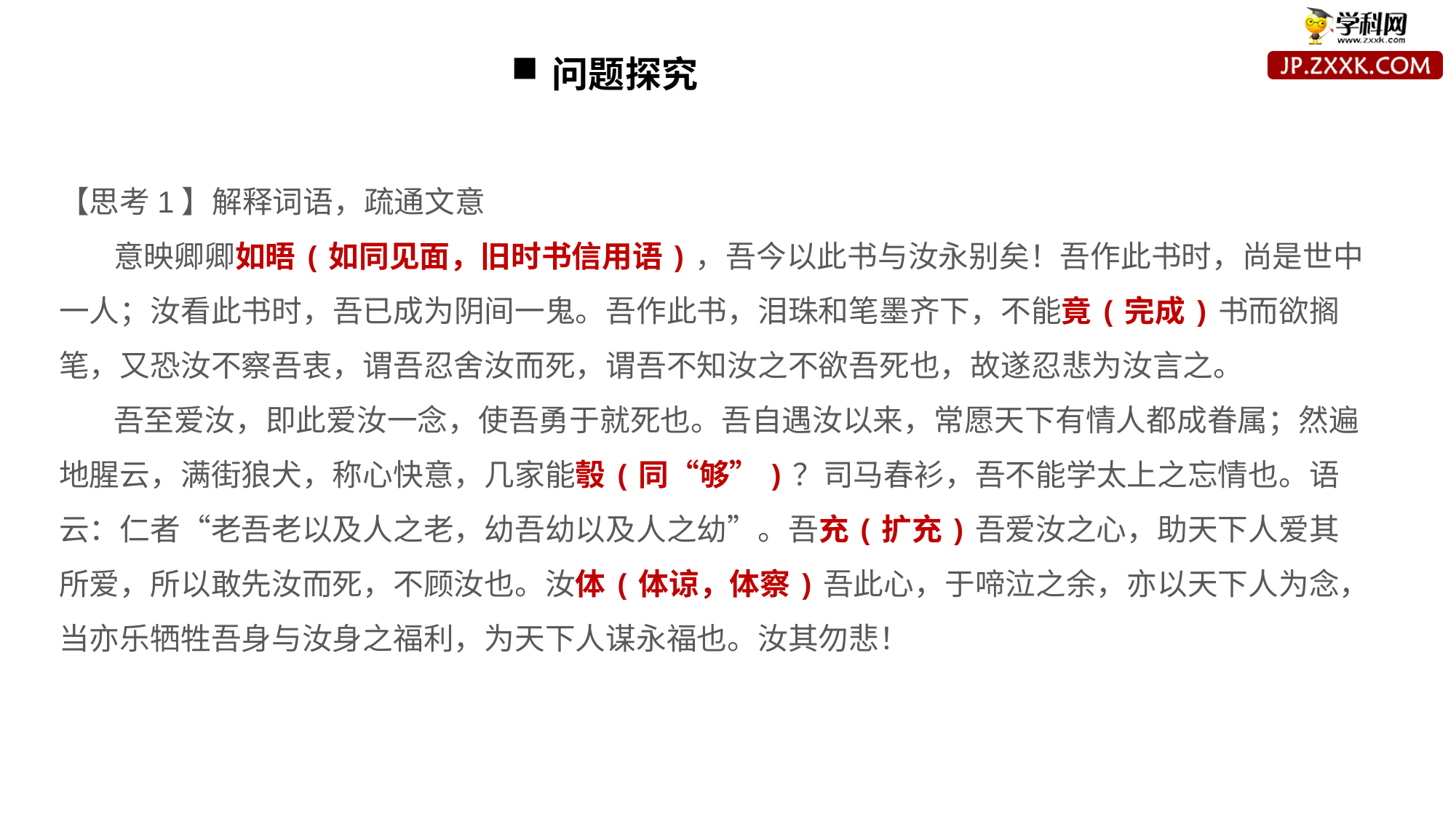

问题探究

【思考1】解释词语，疏通文意
意映卿卿如晤(如同见面，旧时书信用语)，吾今以此书与汝永别矣！吾作此书时，尚是世中一人；汝看此书时，吾已成为阴间一鬼。吾作此书，泪珠和笔墨齐下，不能竟(完成)书而欲搁笔，又恐汝不察吾衷，谓吾忍舍汝而死，谓吾不知汝之不欲吾死也，故遂忍悲为汝言之。
吾至爱汝，即此爱汝一念，使吾勇于就死也。吾自遇汝以来，常愿天下有情人都成眷属；然遍地腥云，满街狼犬，称心快意，几家能彀(同“够”)？司马春衫，吾不能学太上之忘情也。语云：仁者“老吾老以及人之老，幼吾幼以及人之幼”。吾充(扩充)吾爱汝之心，助天下人爱其所爱，所以敢先汝而死，不顾汝也。汝体(体谅，体察)吾此心，于啼泣之余，亦以天下人为念，当亦乐牺牲吾身与汝身之福利，为天下人谋永福也。汝其勿悲！